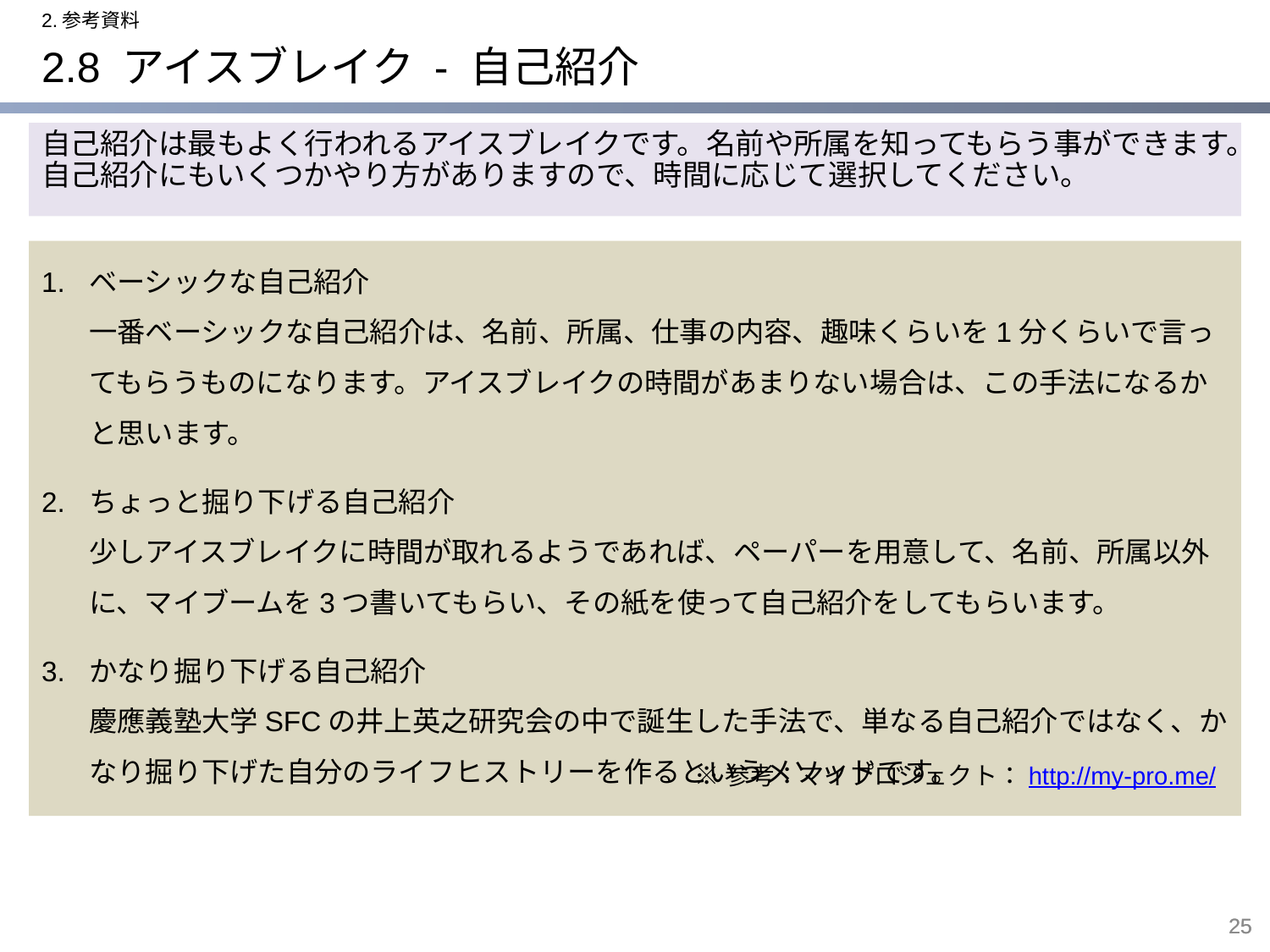

2.参考資料
# 2.8 アイスブレイク - 自己紹介
自己紹介は最もよく行われるアイスブレイクです。名前や所属を知ってもらう事ができます。自己紹介にもいくつかやり方がありますので、時間に応じて選択してください。
ベーシックな自己紹介
一番ベーシックな自己紹介は、名前、所属、仕事の内容、趣味くらいを1分くらいで言ってもらうものになります。アイスブレイクの時間があまりない場合は、この手法になるかと思います。
ちょっと掘り下げる自己紹介
少しアイスブレイクに時間が取れるようであれば、ペーパーを用意して、名前、所属以外に、マイブームを3つ書いてもらい、その紙を使って自己紹介をしてもらいます。
かなり掘り下げる自己紹介
慶應義塾大学SFCの井上英之研究会の中で誕生した手法で、単なる自己紹介ではなく、かなり掘り下げた自分のライフヒストリーを作るというメソッドです。
※参考：マイプロジェクト：http://my-pro.me/
25